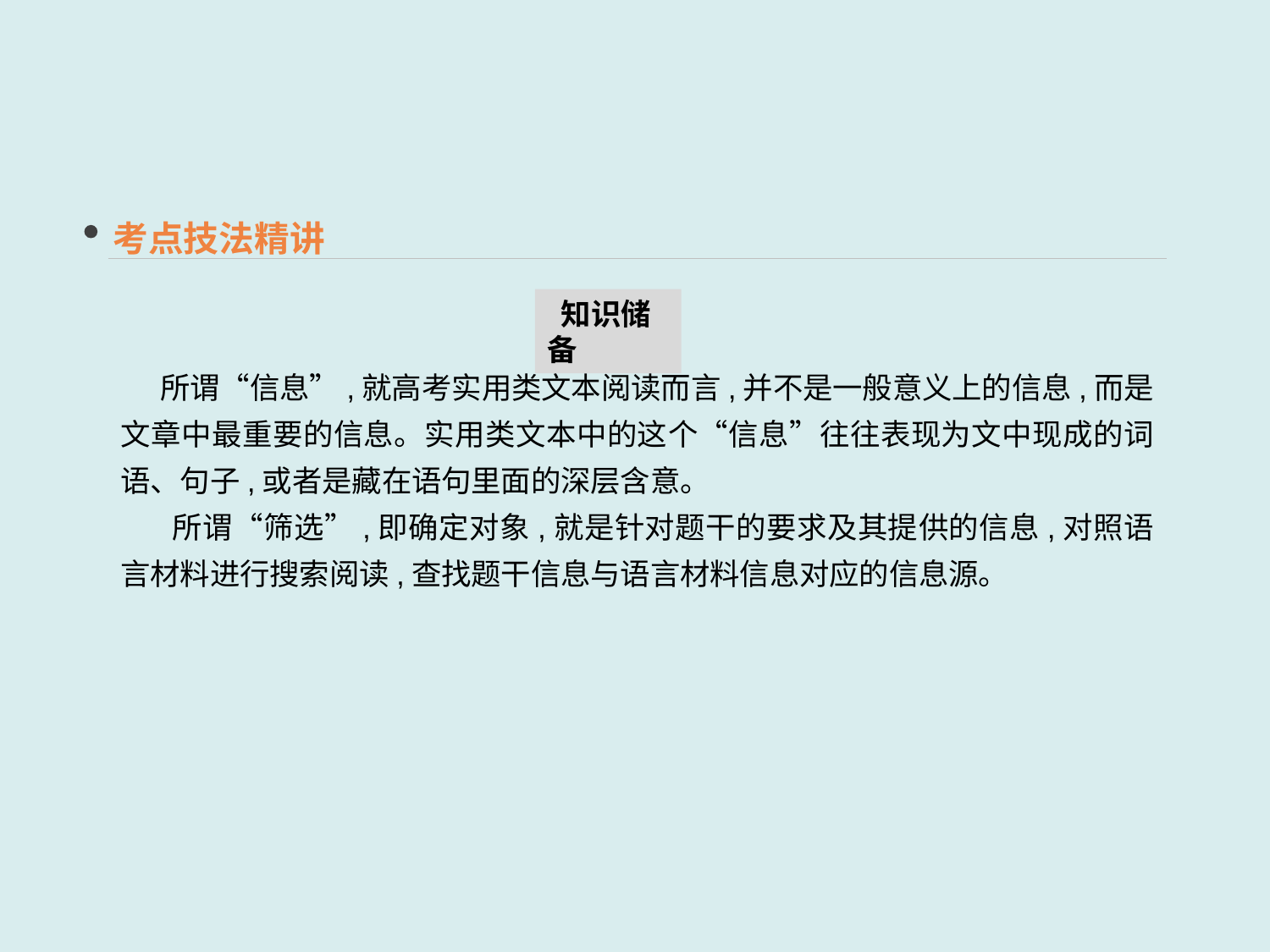

考点技法精讲

 知识储备

　  所谓“信息”,就高考实用类文本阅读而言,并不是一般意义上的信息,而是文章中最重要的信息。实用类文本中的这个“信息”往往表现为文中现成的词语、句子,或者是藏在语句里面的深层含意。
      所谓“筛选”,即确定对象,就是针对题干的要求及其提供的信息,对照语言材料进行搜索阅读,查找题干信息与语言材料信息对应的信息源。